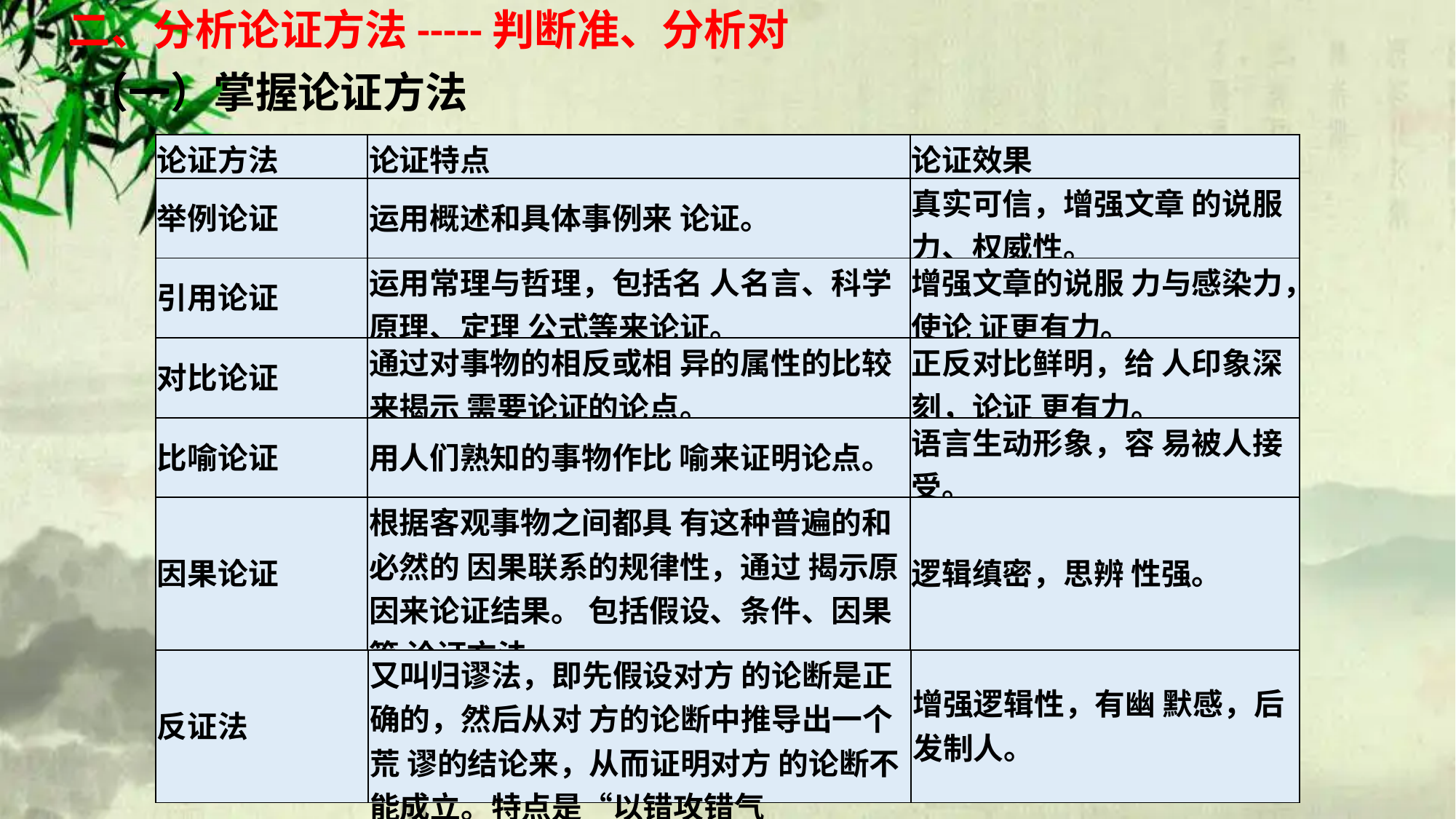

二、分析论证方法-----判断准、分析对
（一）掌握论证方法
| 论证方法 | 论证特点 | 论证效果 |
| --- | --- | --- |
| 举例论证 | 运用概述和具体事例来 论证。 | 真实可信，增强文章 的说服力、权威性。 |
| 引用论证 | 运用常理与哲理，包括名 人名言、科学原理、定理 公式等来论证。 | 增强文章的说服 力与感染力，使论 证更有力。 |
| 对比论证 | 通过对事物的相反或相 异的属性的比较来揭示 需要论证的论点。 | 正反对比鲜明，给 人印象深刻，论证 更有力。 |
| 比喻论证 | 用人们熟知的事物作比 喻来证明论点。 | 语言生动形象，容 易被人接受。 |
| 因果论证 | 根据客观事物之间都具 有这种普遍的和必然的 因果联系的规律性，通过 揭示原因来论证结果。 包括假设、条件、因果等 论证方法。 | 逻辑缜密，思辨 性强。 |
| 反证法 | 又叫归谬法，即先假设对方 的论断是正确的，然后从对 方的论断中推导出一个荒 谬的结论来，从而证明对方 的论断不能成立。特点是“以错攻错气 | 增强逻辑性，有幽 默感，后发制人。 |
| --- | --- | --- |